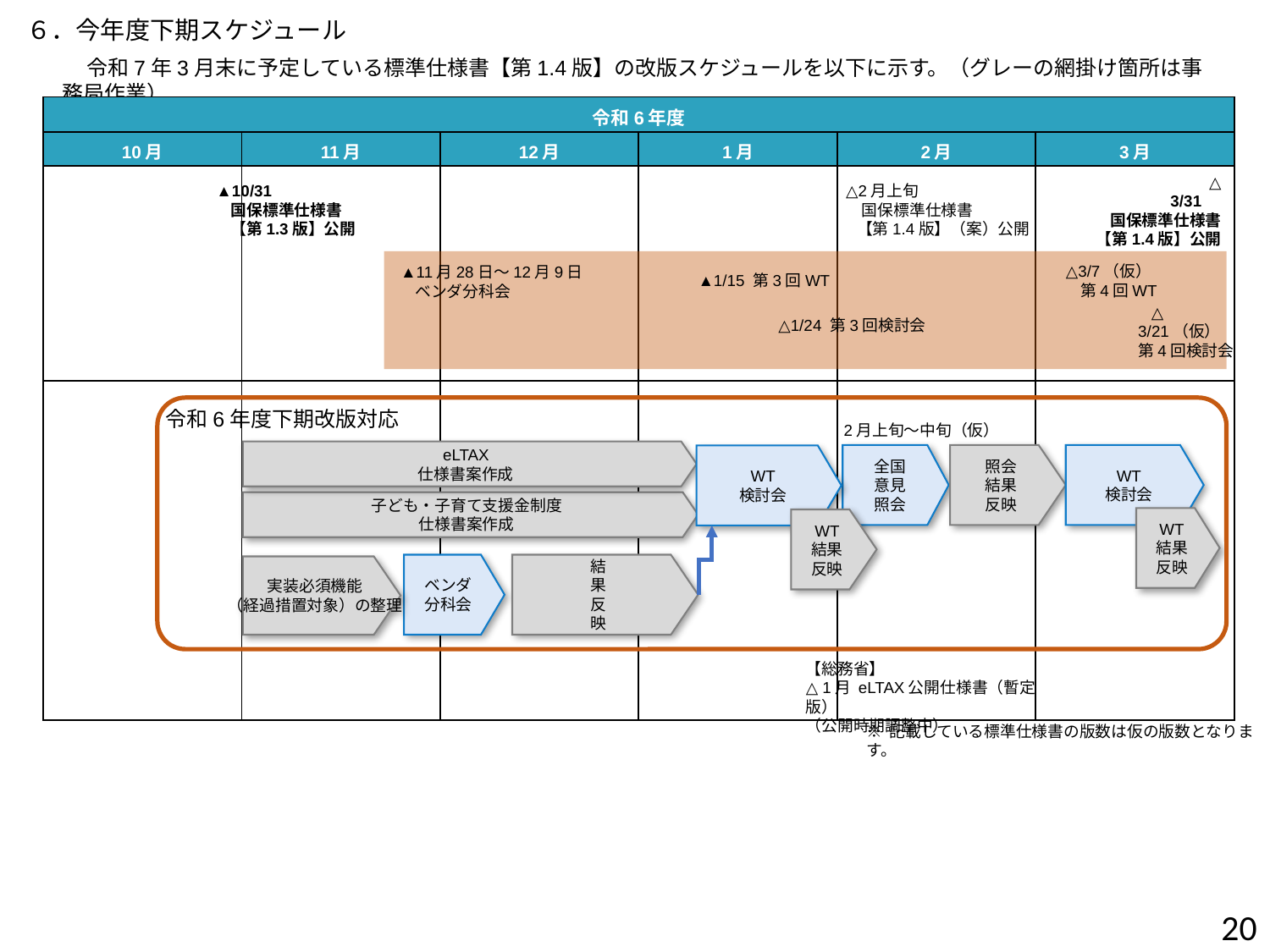

６．今年度下期スケジュール
令和7年3月末に予定している標準仕様書【第1.4版】の改版スケジュールを以下に示す。（グレーの網掛け箇所は事務局作業）
| 令和6年度 |  |  |  |  |  |
| --- | --- | --- | --- | --- | --- |
| 10月 | 11月 | 12月 | 1月 | 2月 | 3月 |
|  |  |  |  |  |  |
|  |  |  |  |  |  |
△
3/31
国保標準仕様書
  【第1.4版】公開
▲10/31
   国保標準仕様書
   【第1.3版】公開
△2月上旬
　国保標準仕様書
  【第1.4版】（案）公開

△3/7（仮）
   第4回WT
▲11月28日～12月9日
   ベンダ分科会
▲1/15 第3回WT
   △
3/21（仮）  第4回検討会
△1/24 第3回検討会
令和6年度下期改版対応
2月上旬～中旬（仮）
eLTAX
仕様書案作成
全国
意見
照会
照会
結果
反映
WT
検討会
WT
検討会
子ども・子育て支援金制度
仕様書案作成
WT
結果
反映
WT
結果
反映
ベンダ
分科会
結
果
反
映
実装必須機能
（経過措置対象）の整理
【総務省】
△ 1月 eLTAX公開仕様書（暫定版）
（公開時期調整中）
※ 記載している標準仕様書の版数は仮の版数となります。
20